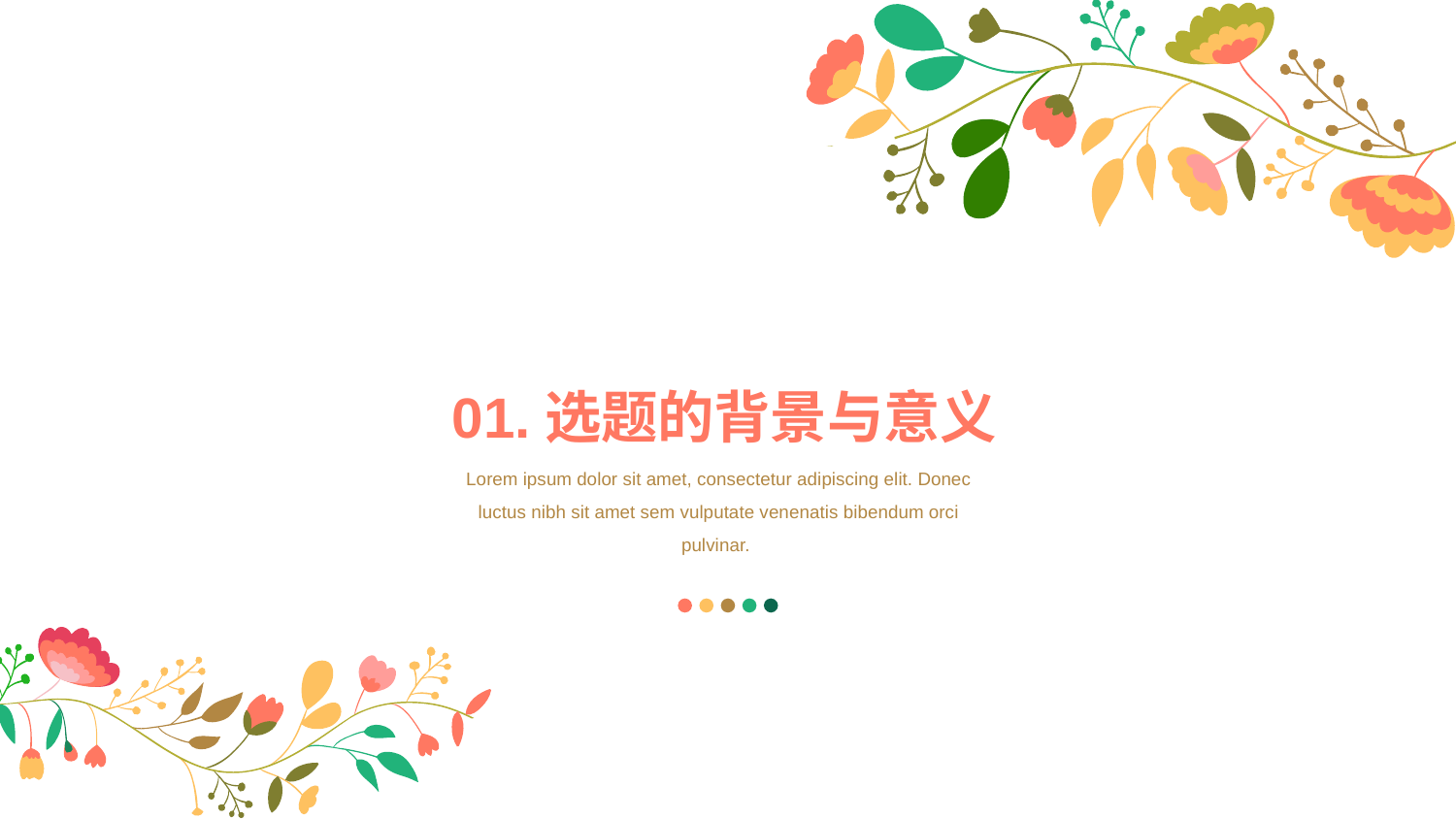

01.选题的背景与意义
Lorem ipsum dolor sit amet, consectetur adipiscing elit. Donec luctus nibh sit amet sem vulputate venenatis bibendum orci pulvinar.